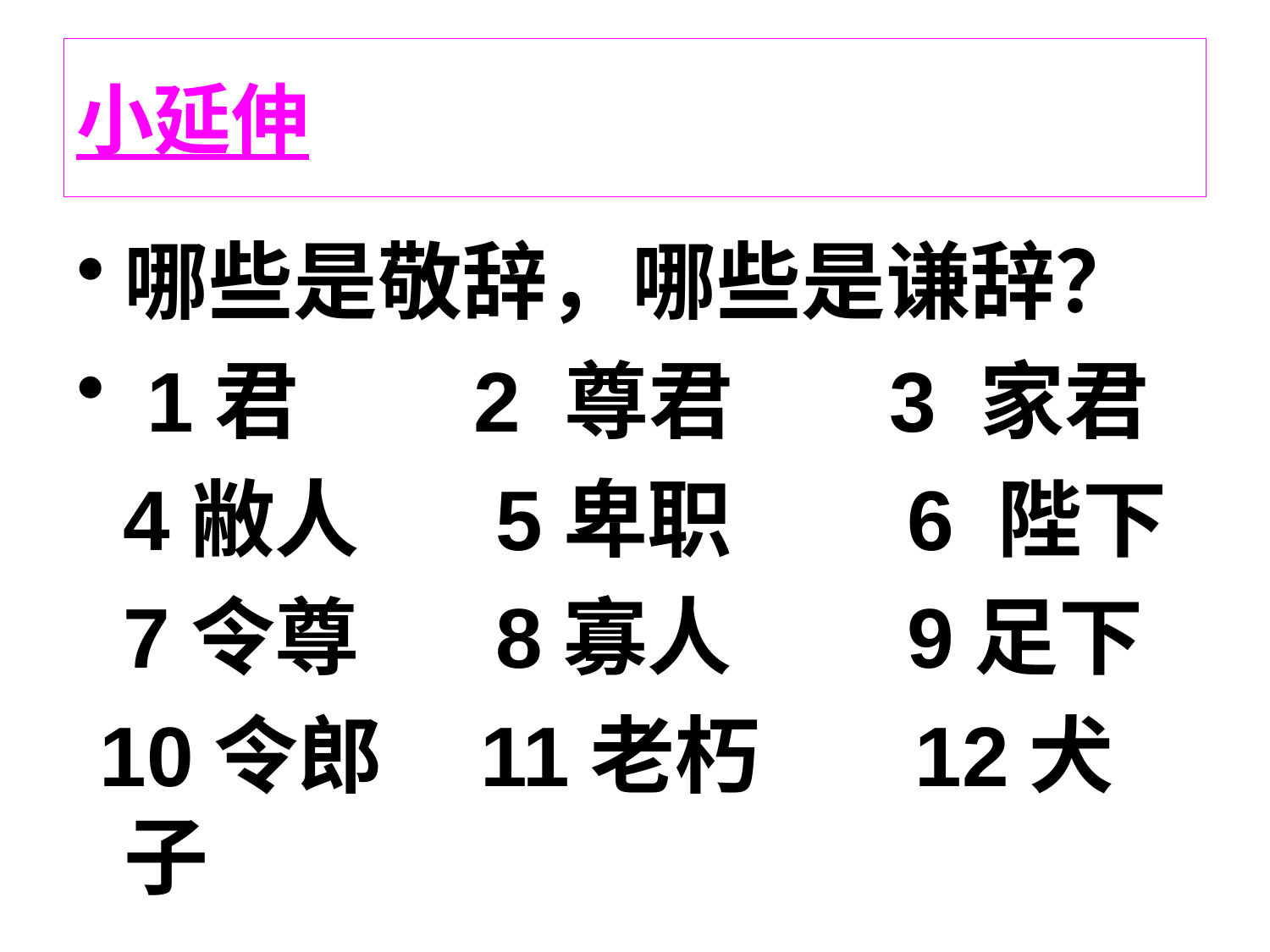

# 小延伸
哪些是敬辞，哪些是谦辞？
 1君        2 尊君       3 家君
  4敝人      5卑职        6 陛下
  7令尊      8寡人        9足下
 10令郎    11老朽       12犬子